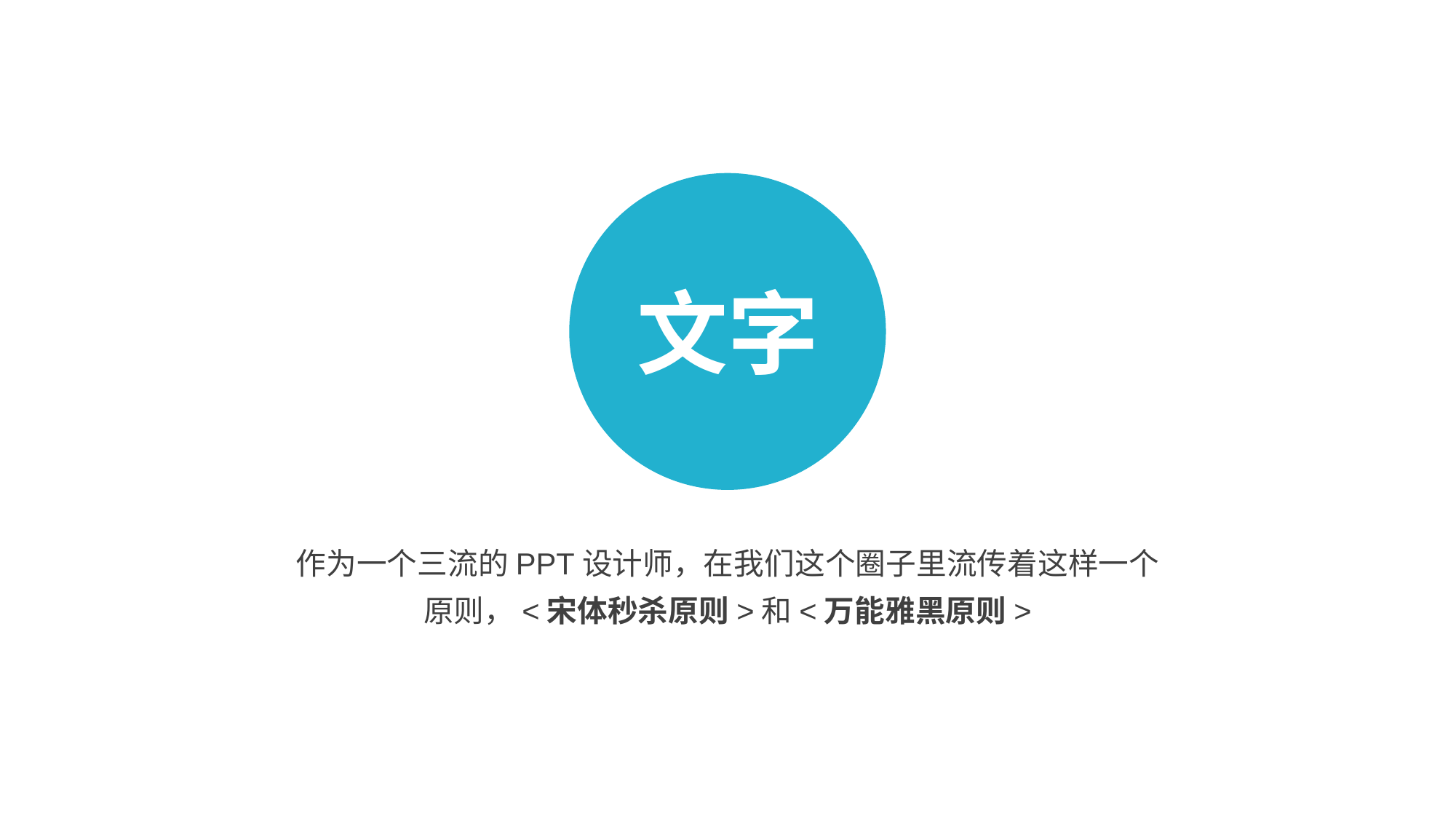

文字
作为一个三流的PPT设计师，在我们这个圈子里流传着这样一个原则，<宋体秒杀原则>和<万能雅黑原则>